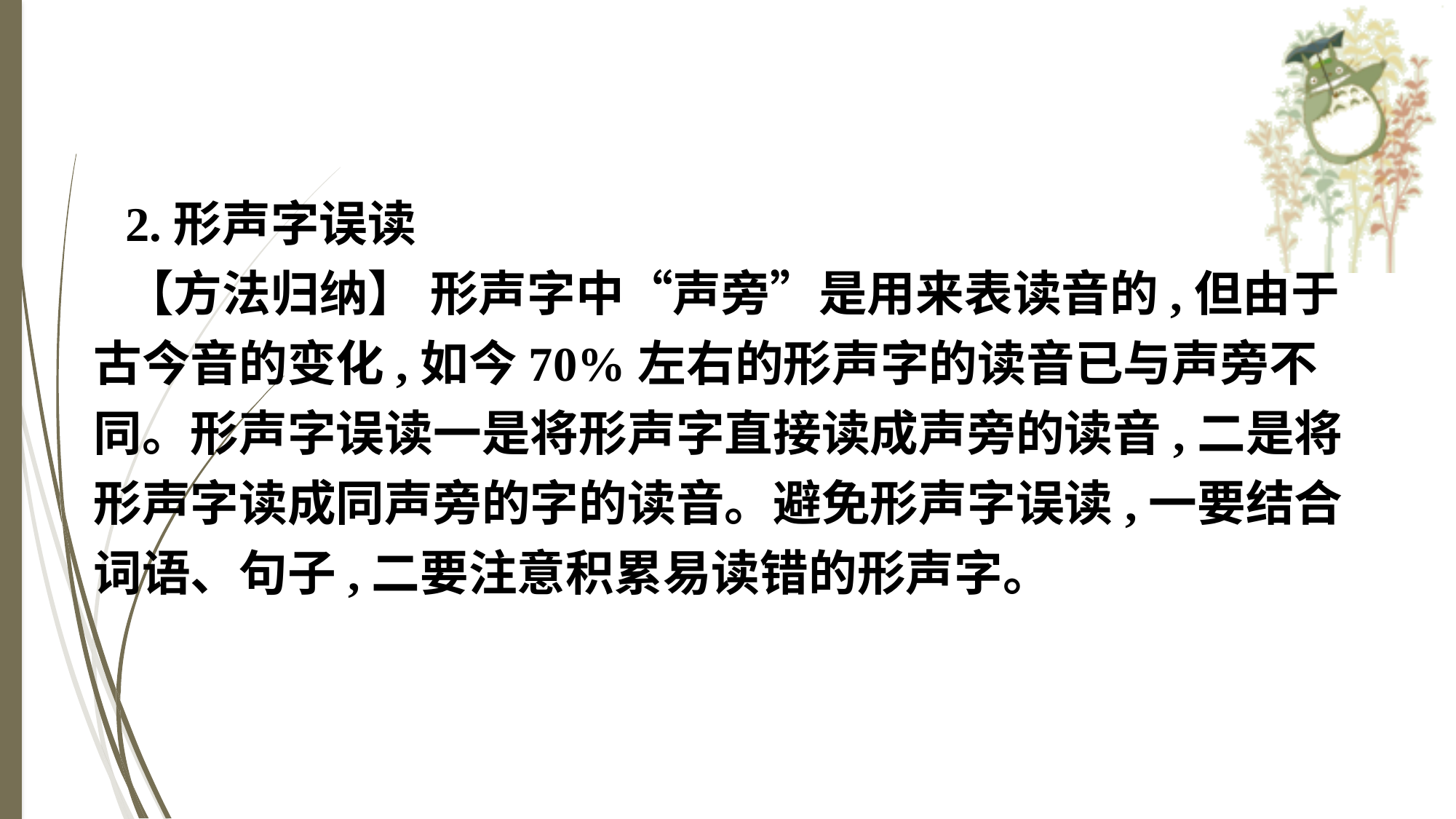

2.形声字误读
【方法归纳】 形声字中“声旁”是用来表读音的,但由于古今音的变化,如今70%左右的形声字的读音已与声旁不同。形声字误读一是将形声字直接读成声旁的读音,二是将形声字读成同声旁的字的读音。避免形声字误读,一要结合词语、句子,二要注意积累易读错的形声字。